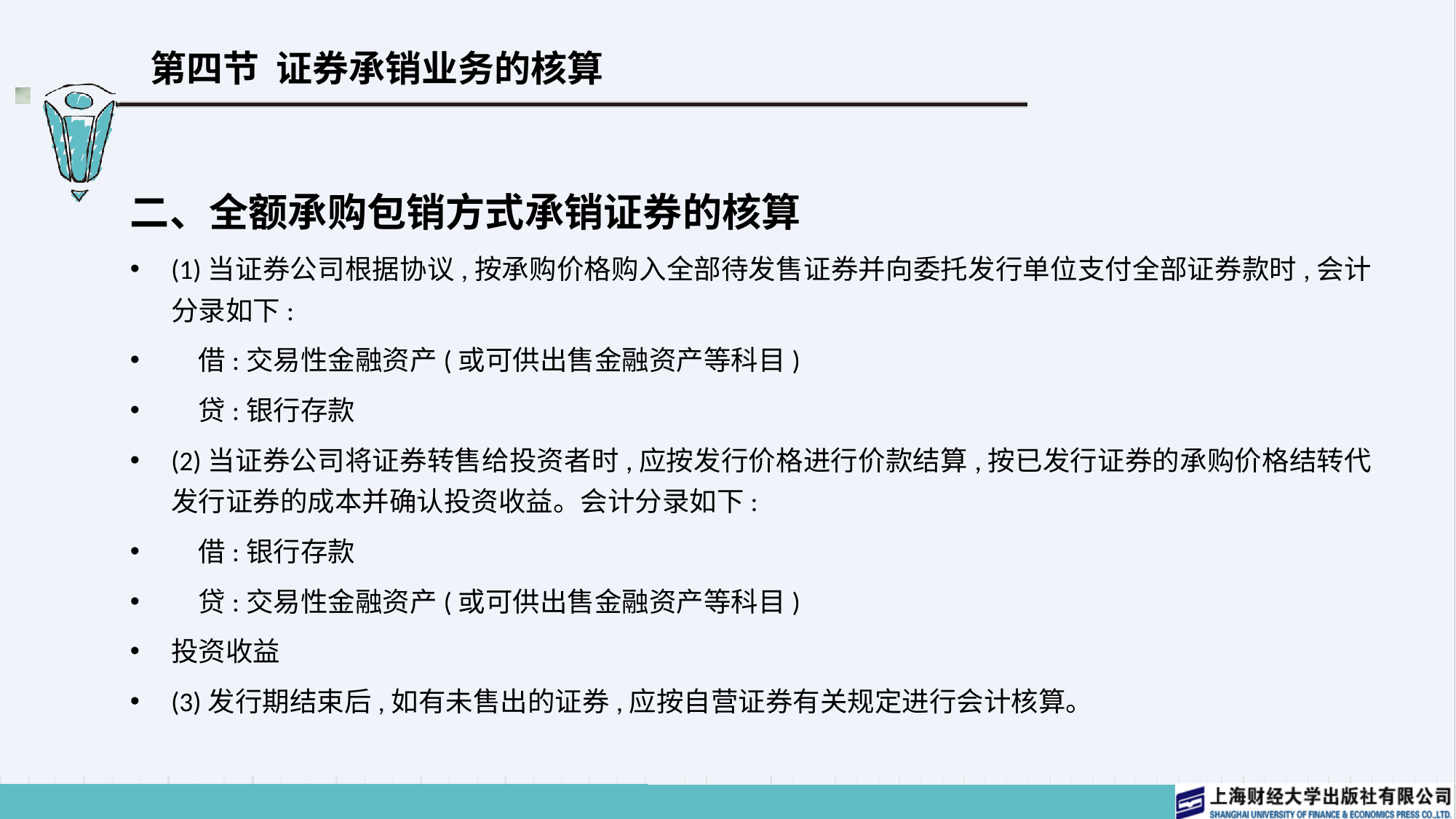

# 第四节  证券承销业务的核算
二、全额承购包销方式承销证券的核算
(1)当证券公司根据协议,按承购价格购入全部待发售证券并向委托发行单位支付全部证券款时,会计分录如下:
　借:交易性金融资产(或可供出售金融资产等科目)
　贷:银行存款
(2)当证券公司将证券转售给投资者时,应按发行价格进行价款结算,按已发行证券的承购价格结转代发行证券的成本并确认投资收益。会计分录如下:
　借:银行存款
　贷:交易性金融资产(或可供出售金融资产等科目)
投资收益
(3)发行期结束后,如有未售出的证券,应按自营证券有关规定进行会计核算。